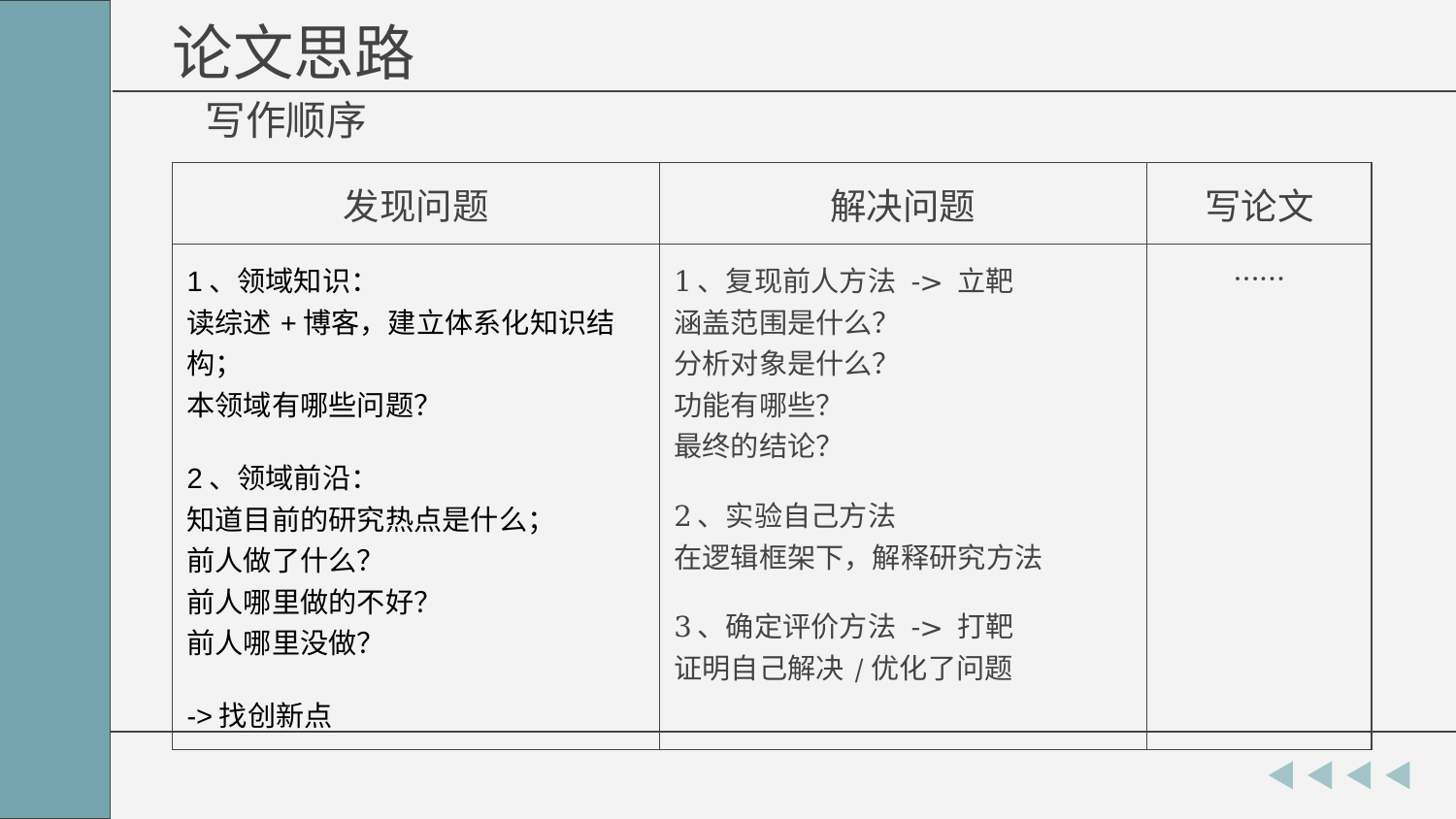

论文思路
写作顺序
| 发现问题 | 解决问题 | 写论文 |
| --- | --- | --- |
| 1、领域知识： 读综述+博客，建立体系化知识结构； 本领域有哪些问题？ 2、领域前沿： 知道目前的研究热点是什么； 前人做了什么？ 前人哪里做的不好？ 前人哪里没做？ ->找创新点 | 1、复现前人方法 -> 立靶 涵盖范围是什么？ 分析对象是什么？ 功能有哪些？ 最终的结论？ 2、实验自己方法 在逻辑框架下，解释研究方法 3、确定评价方法 -> 打靶 证明自己解决/优化了问题 | …… |